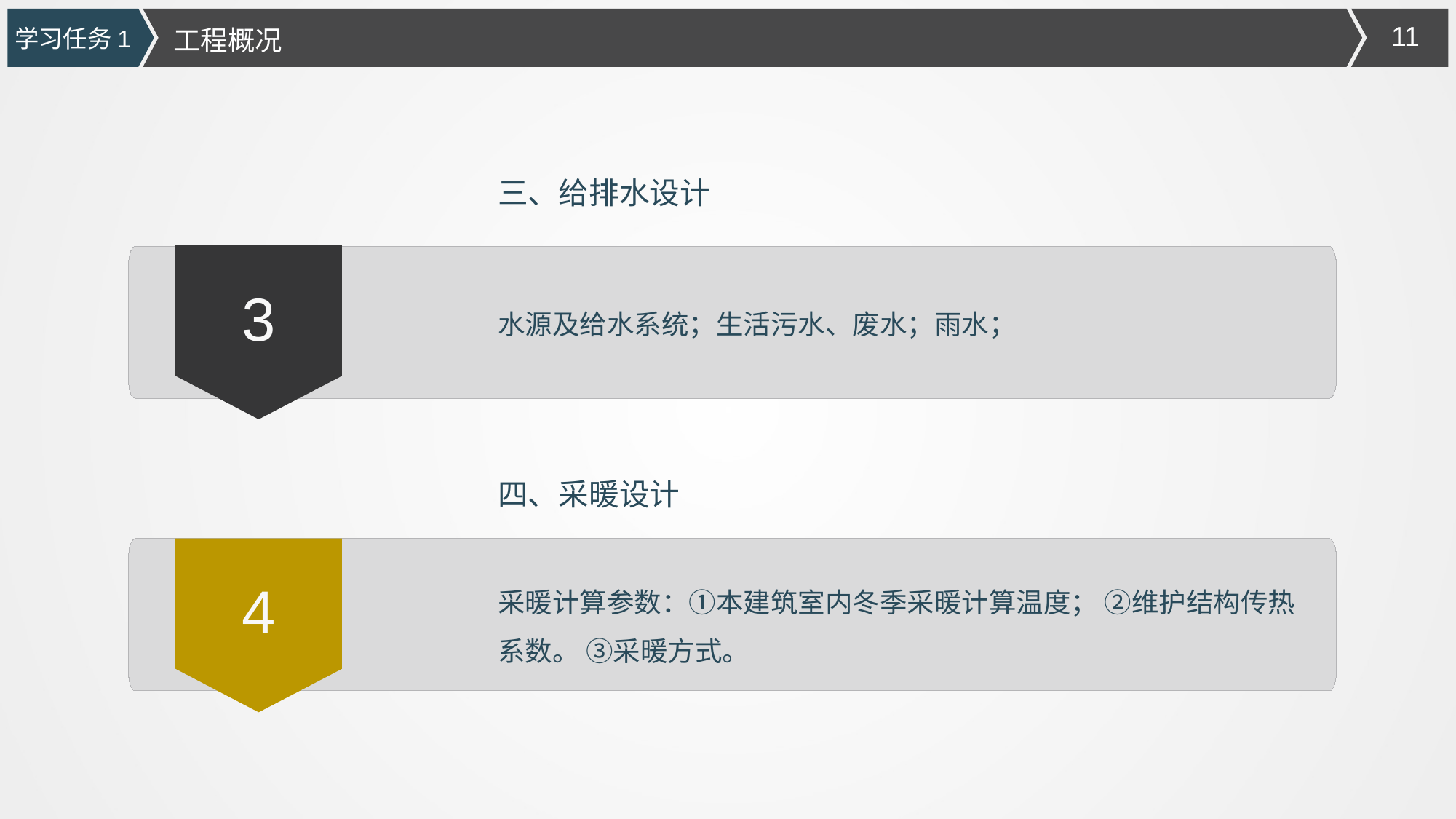

学习任务1
工程概况
三、给排水设计

3
水源及给水系统；生活污水、废水；雨水；
四、采暖设计

采暖计算参数：①本建筑室内冬季采暖计算温度； ②维护结构传热
系数。 ③采暖方式。
4